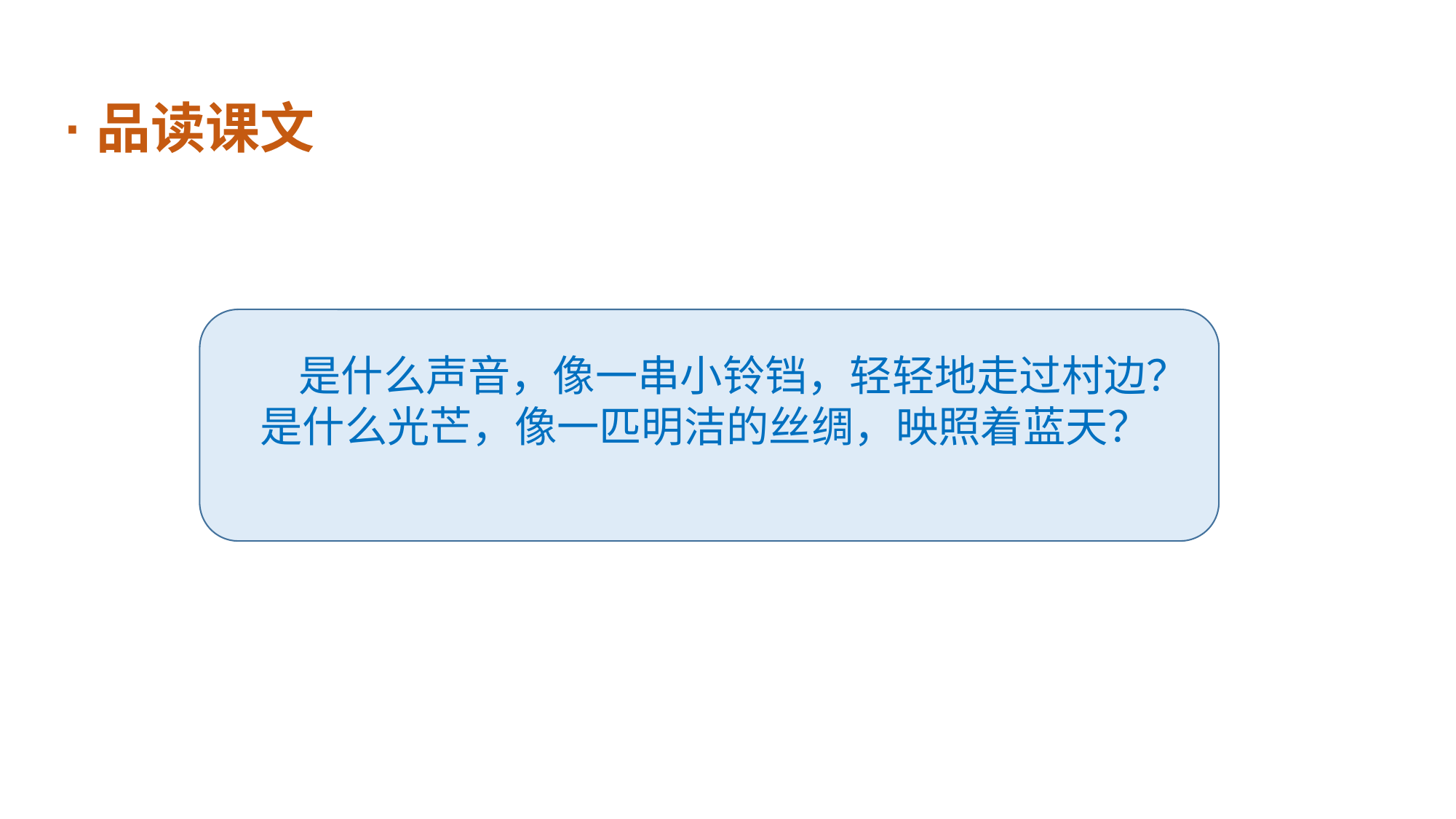

·品读课文

   是什么声音，像一串小铃铛，轻轻地走过村边？是什么光芒，像一匹明洁的丝绸，映照着蓝天？